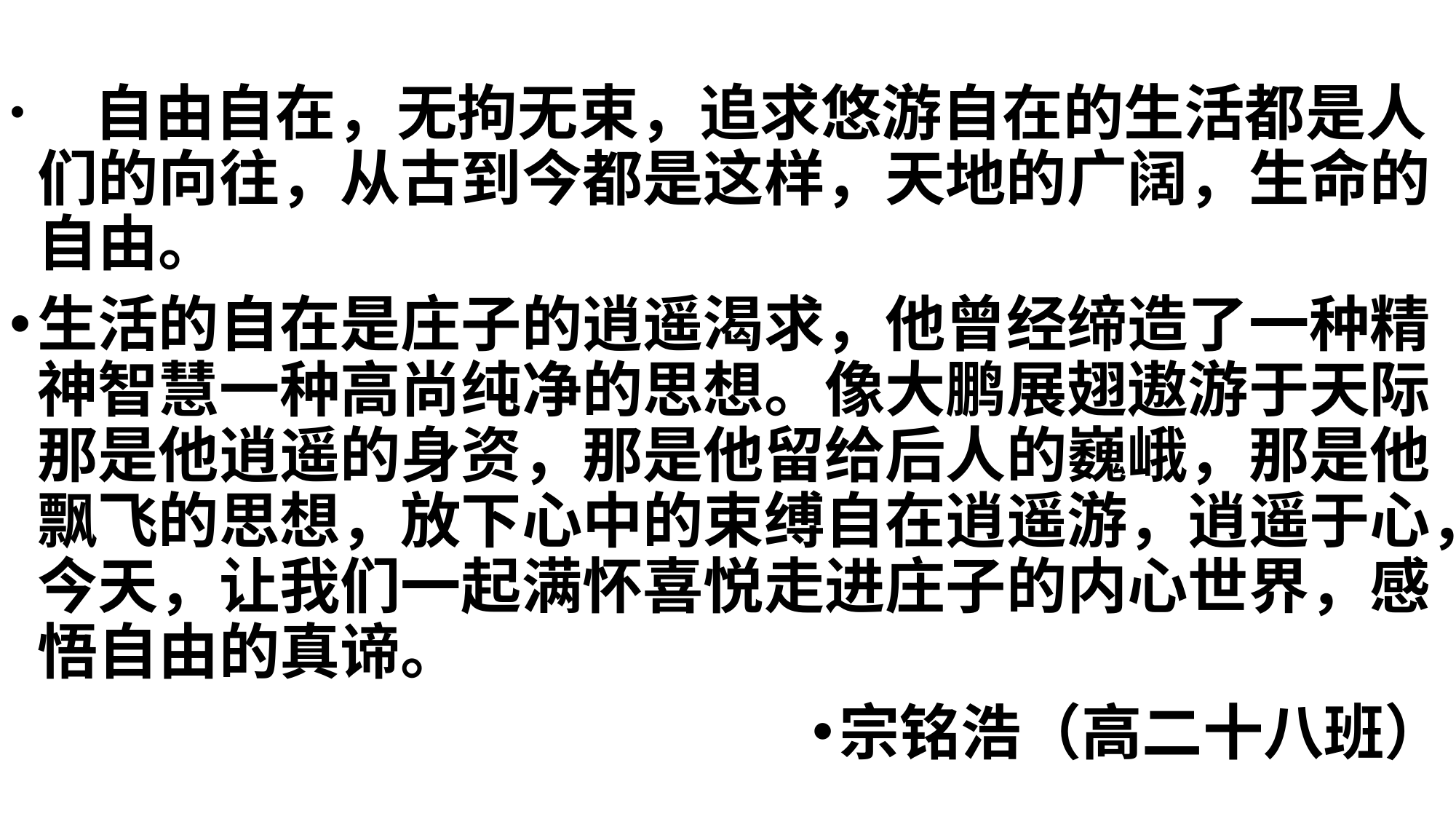

自由自在，无拘无束，追求悠游自在的生活都是人们的向往，从古到今都是这样，天地的广阔，生命的自由。
生活的自在是庄子的逍遥渴求，他曾经缔造了一种精神智慧一种高尚纯净的思想。像大鹏展翅遨游于天际那是他逍遥的身资，那是他留给后人的巍峨，那是他飘飞的思想，放下心中的束缚自在逍遥游，逍遥于心，今天，让我们一起满怀喜悦走进庄子的内心世界，感悟自由的真谛。
宗铭浩（高二十八班）